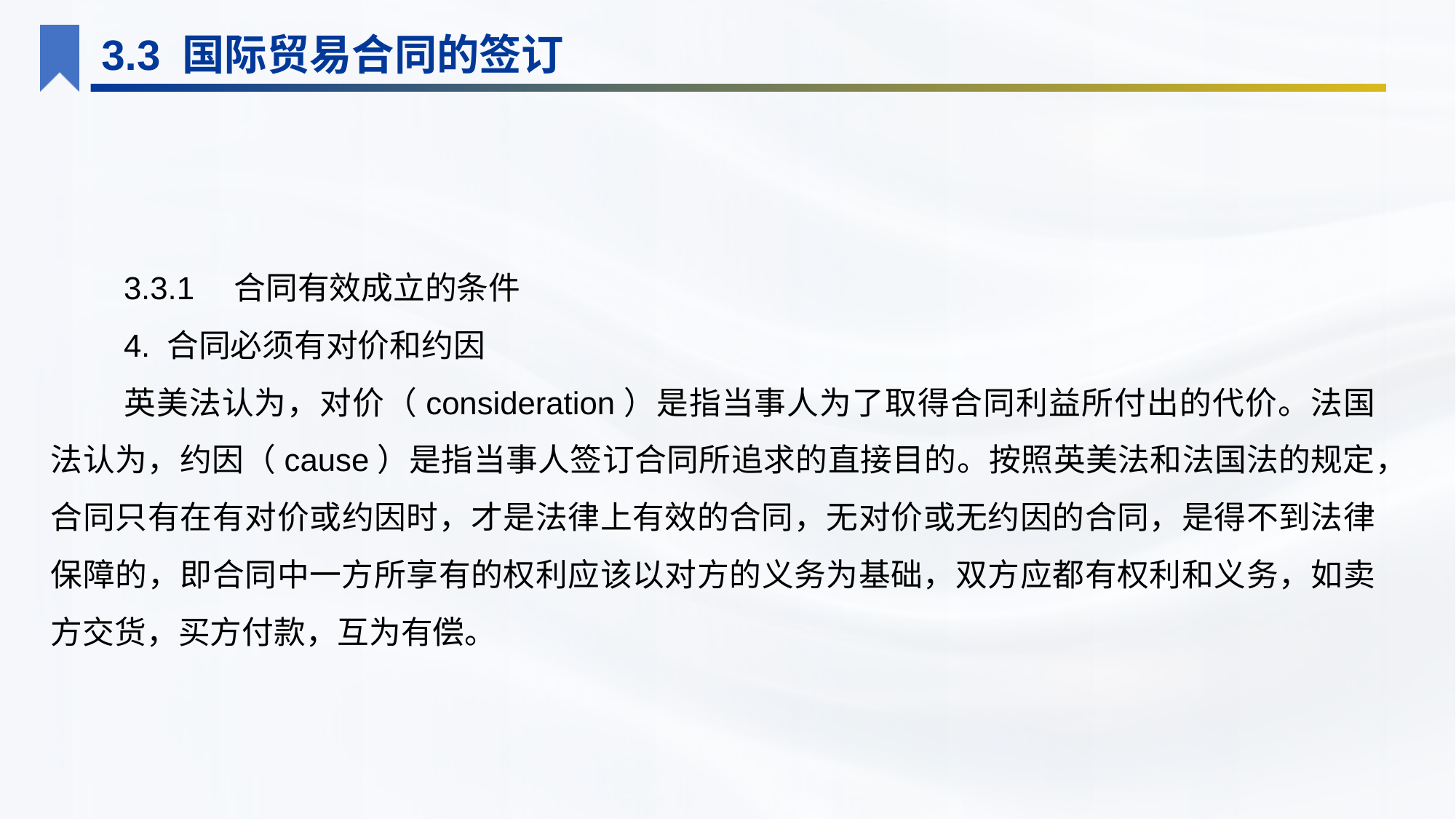

3.3 国际贸易合同的签订
3.3.1　合同有效成立的条件
4. 合同必须有对价和约因
英美法认为，对价（consideration）是指当事人为了取得合同利益所付出的代价。法国法认为，约因（cause）是指当事人签订合同所追求的直接目的。按照英美法和法国法的规定，合同只有在有对价或约因时，才是法律上有效的合同，无对价或无约因的合同，是得不到法律保障的，即合同中一方所享有的权利应该以对方的义务为基础，双方应都有权利和义务，如卖方交货，买方付款，互为有偿。